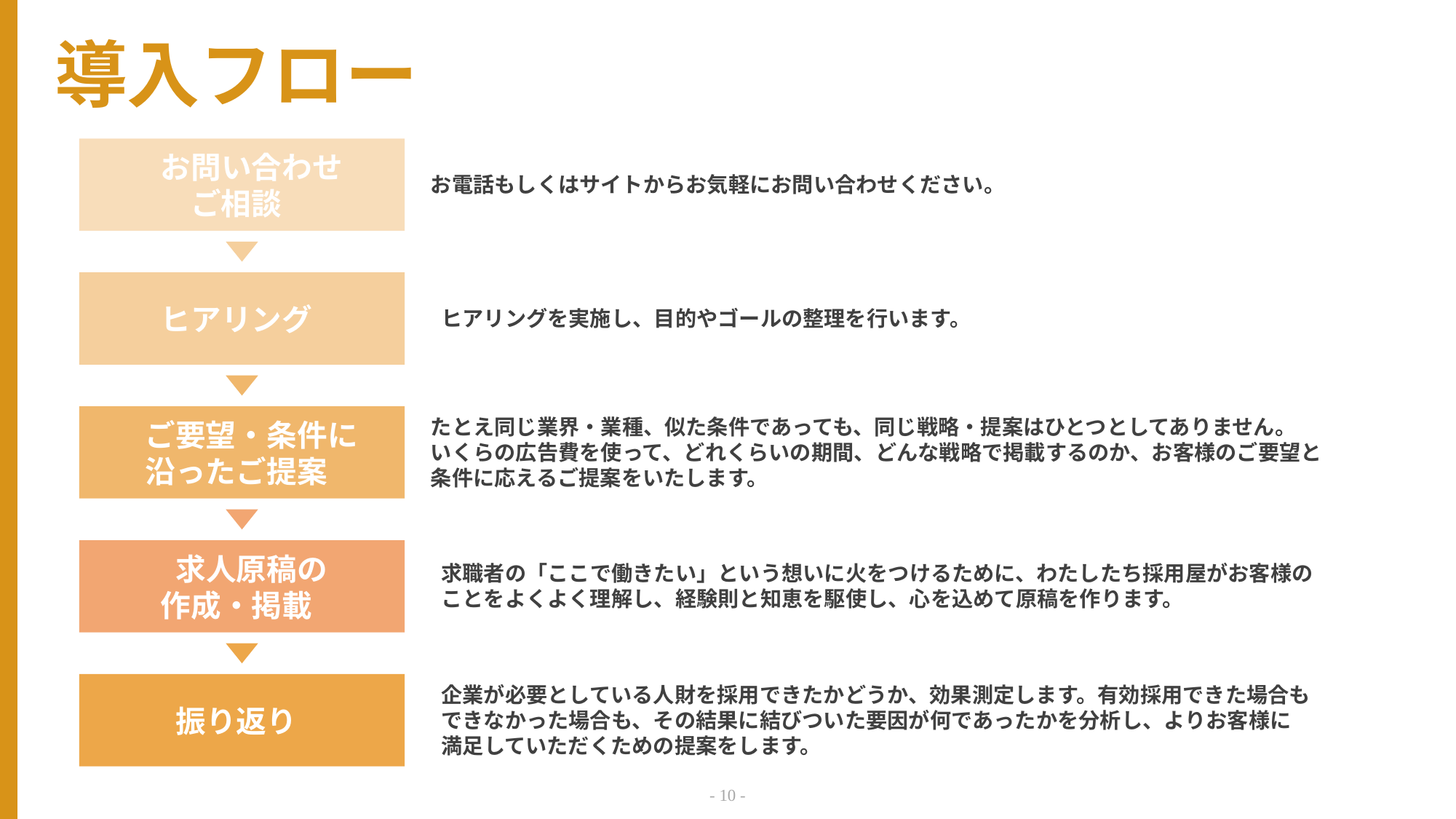

# 導入フロー
お問い合わせ
ご相談
お電話もしくはサイトからお気軽にお問い合わせください。

ヒアリング
ヒアリングを実施し、目的やゴールの整理を行います。

ご要望・条件に
沿ったご提案
たとえ同じ業界・業種、似た条件であっても、同じ戦略・提案はひとつとしてありません。
いくらの広告費を使って、どれくらいの期間、どんな戦略で掲載するのか、お客様のご要望と
条件に応えるご提案をいたします。

求人原稿の
作成・掲載
求職者の「ここで働きたい」という想いに火をつけるために、わたしたち採用屋がお客様のことをよくよく理解し、経験則と知恵を駆使し、心を込めて原稿を作ります。

振り返り
企業が必要としている人財を採用できたかどうか、効果測定します。有効採用できた場合も
できなかった場合も、その結果に結びついた要因が何であったかを分析し、よりお客様に
満足していただくための提案をします。
10